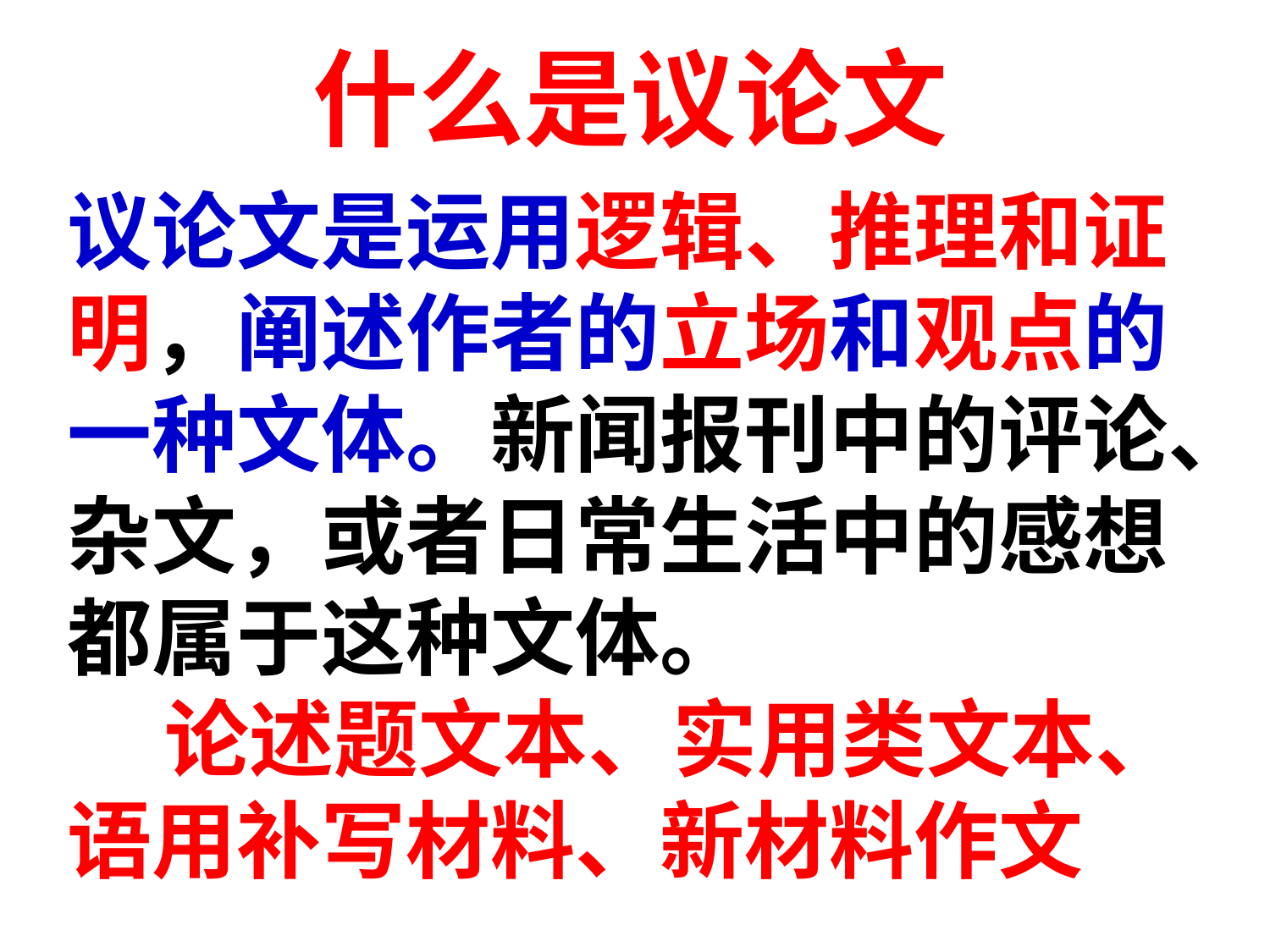

什么是议论文

议论文是运用逻辑、推理和证明，阐述作者的立场和观点的一种文体。新闻报刊中的评论、杂文，或者日常生活中的感想都属于这种文体。
    论述题文本、实用类文本、语用补写材料、新材料作文